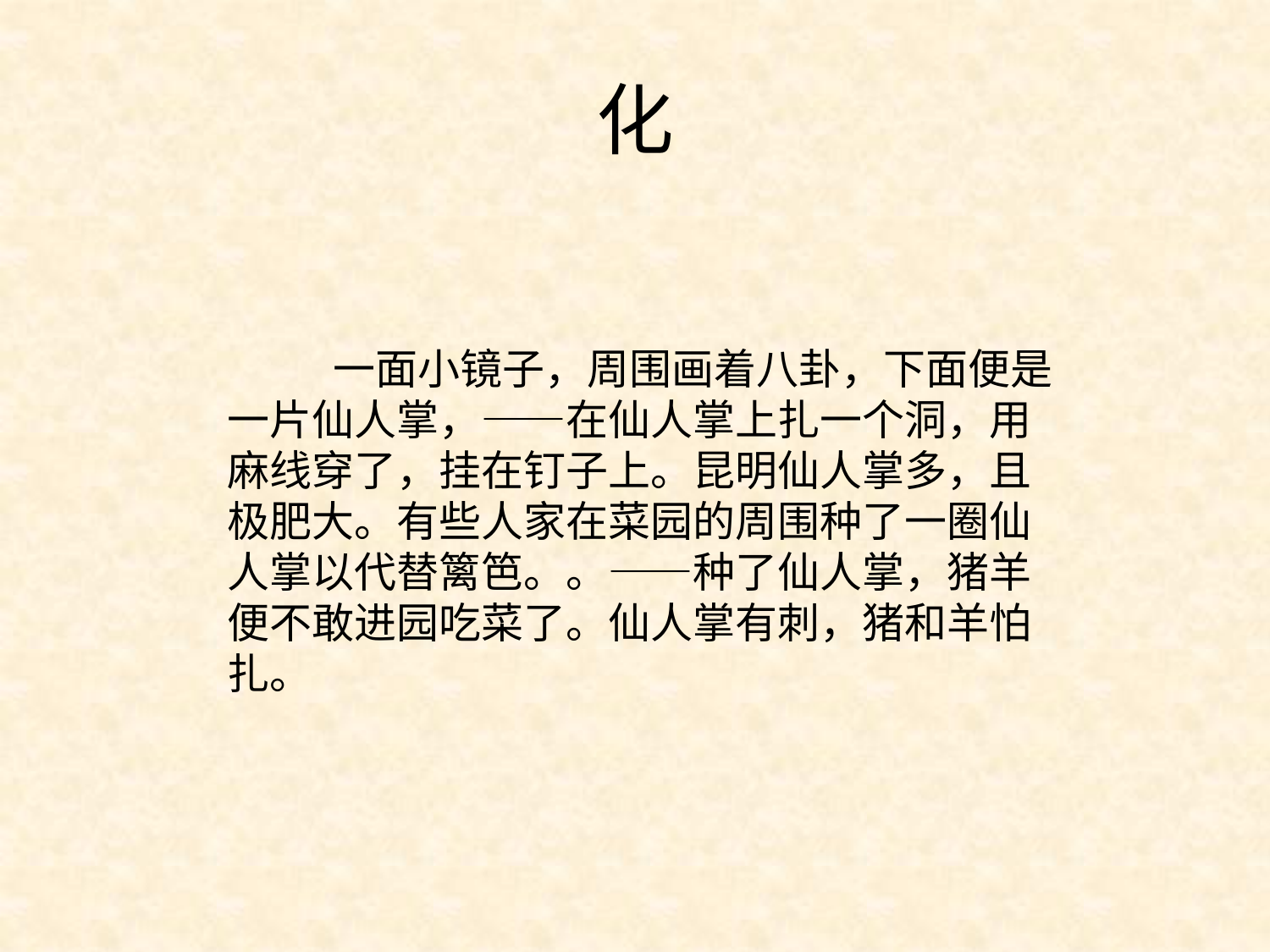

# 化
          一面小镜子，周围画着八卦，下面便是一片仙人掌，——在仙人掌上扎一个洞，用麻线穿了，挂在钉子上。昆明仙人掌多，且极肥大。有些人家在菜园的周围种了一圈仙人掌以代替篱笆。。——种了仙人掌，猪羊便不敢进园吃菜了。仙人掌有刺，猪和羊怕扎。